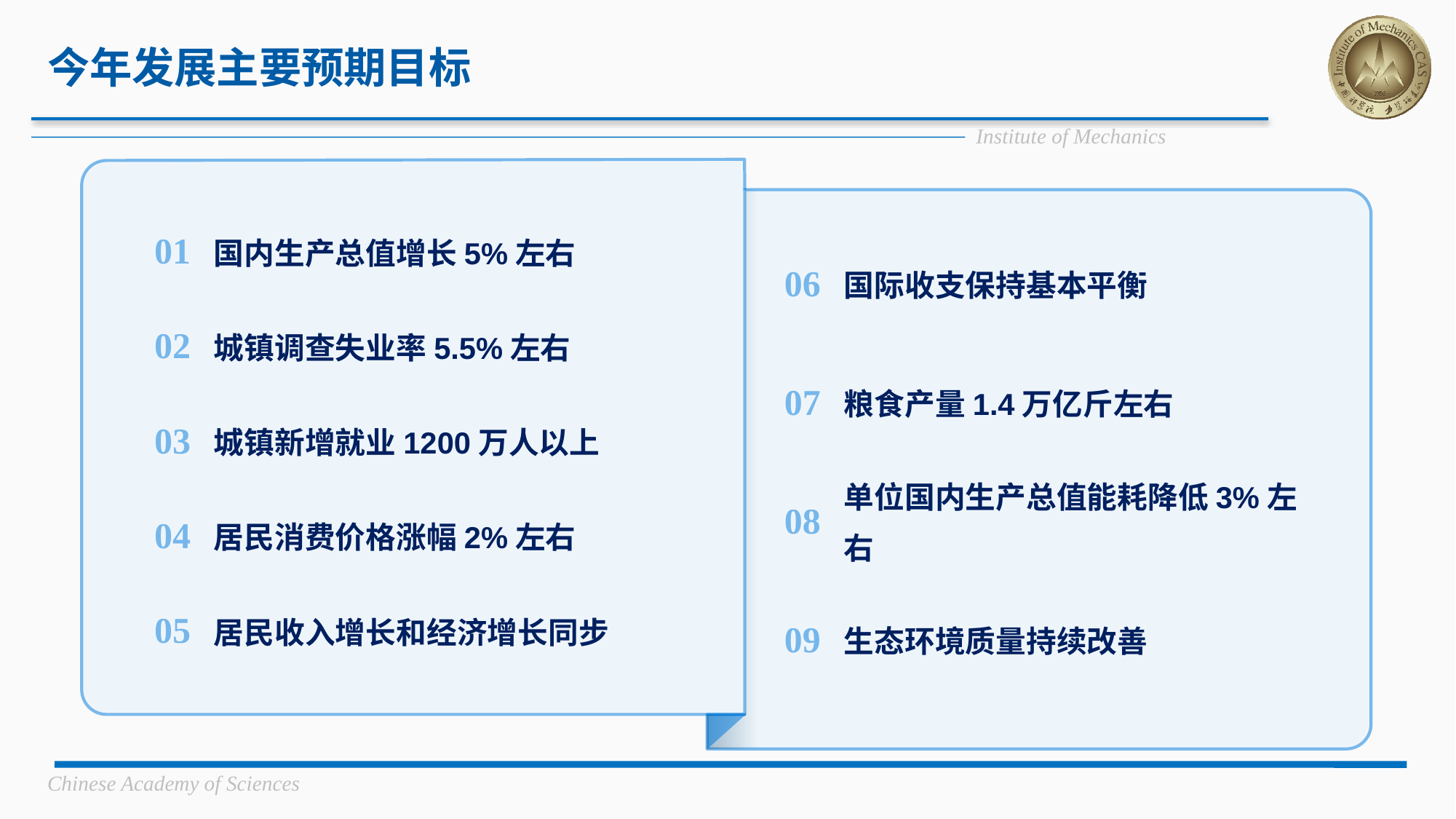

# 今年发展主要预期目标

01
国内生产总值增长5%左右
06
国际收支保持基本平衡
城镇调查失业率5.5%左右
02
粮食产量1.4万亿斤左右
07
城镇新增就业1200万人以上
03
单位国内生产总值能耗降低3%左右
08
居民消费价格涨幅2%左右
04
居民收入增长和经济增长同步
05
生态环境质量持续改善
09

6